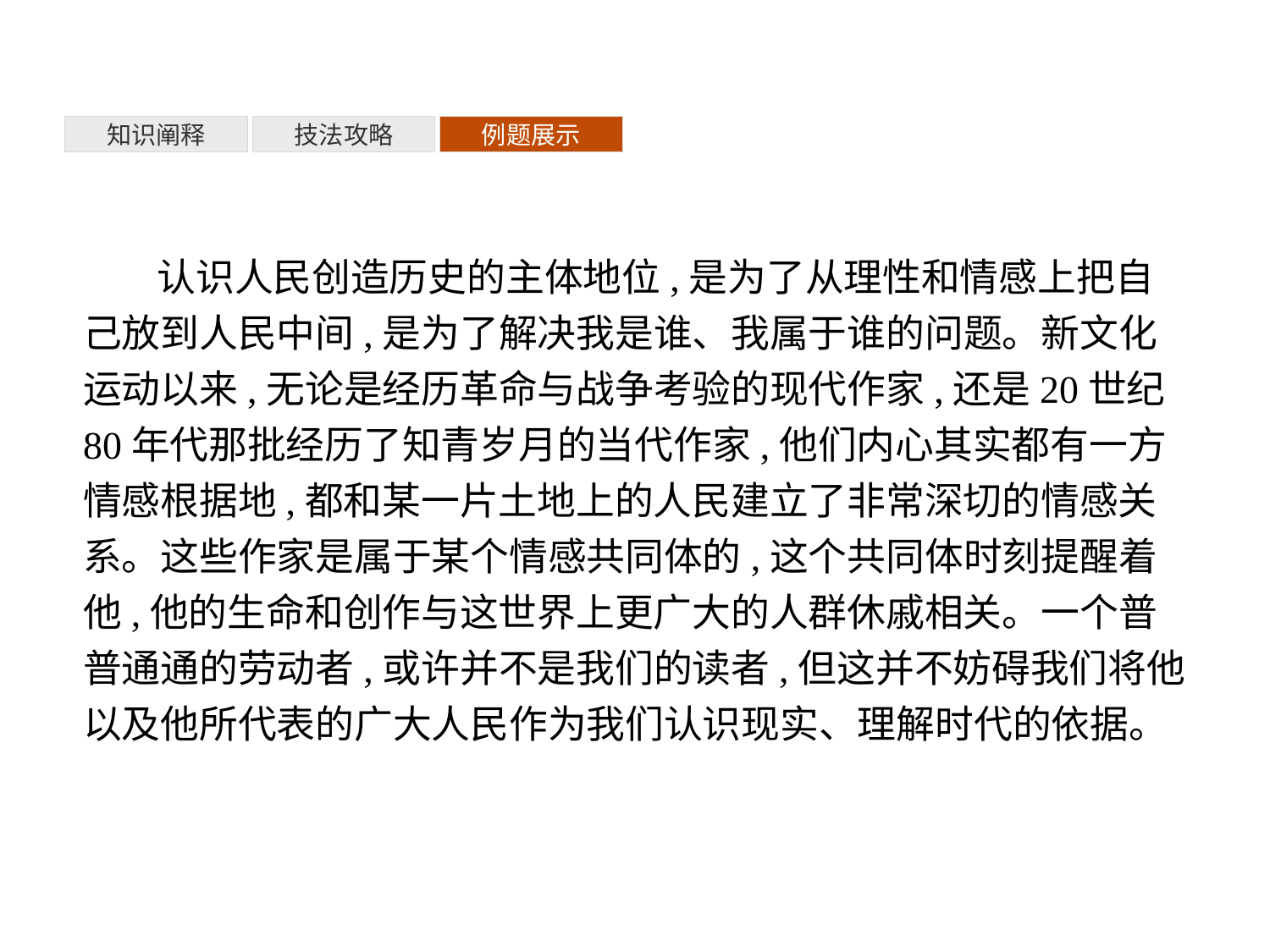

知识阐释
技法攻略
例题展示
认识人民创造历史的主体地位,是为了从理性和情感上把自己放到人民中间,是为了解决我是谁、我属于谁的问题。新文化运动以来,无论是经历革命与战争考验的现代作家,还是20世纪80年代那批经历了知青岁月的当代作家,他们内心其实都有一方情感根据地,都和某一片土地上的人民建立了非常深切的情感关系。这些作家是属于某个情感共同体的,这个共同体时刻提醒着他,他的生命和创作与这世界上更广大的人群休戚相关。一个普普通通的劳动者,或许并不是我们的读者,但这并不妨碍我们将他以及他所代表的广大人民作为我们认识现实、理解时代的依据。